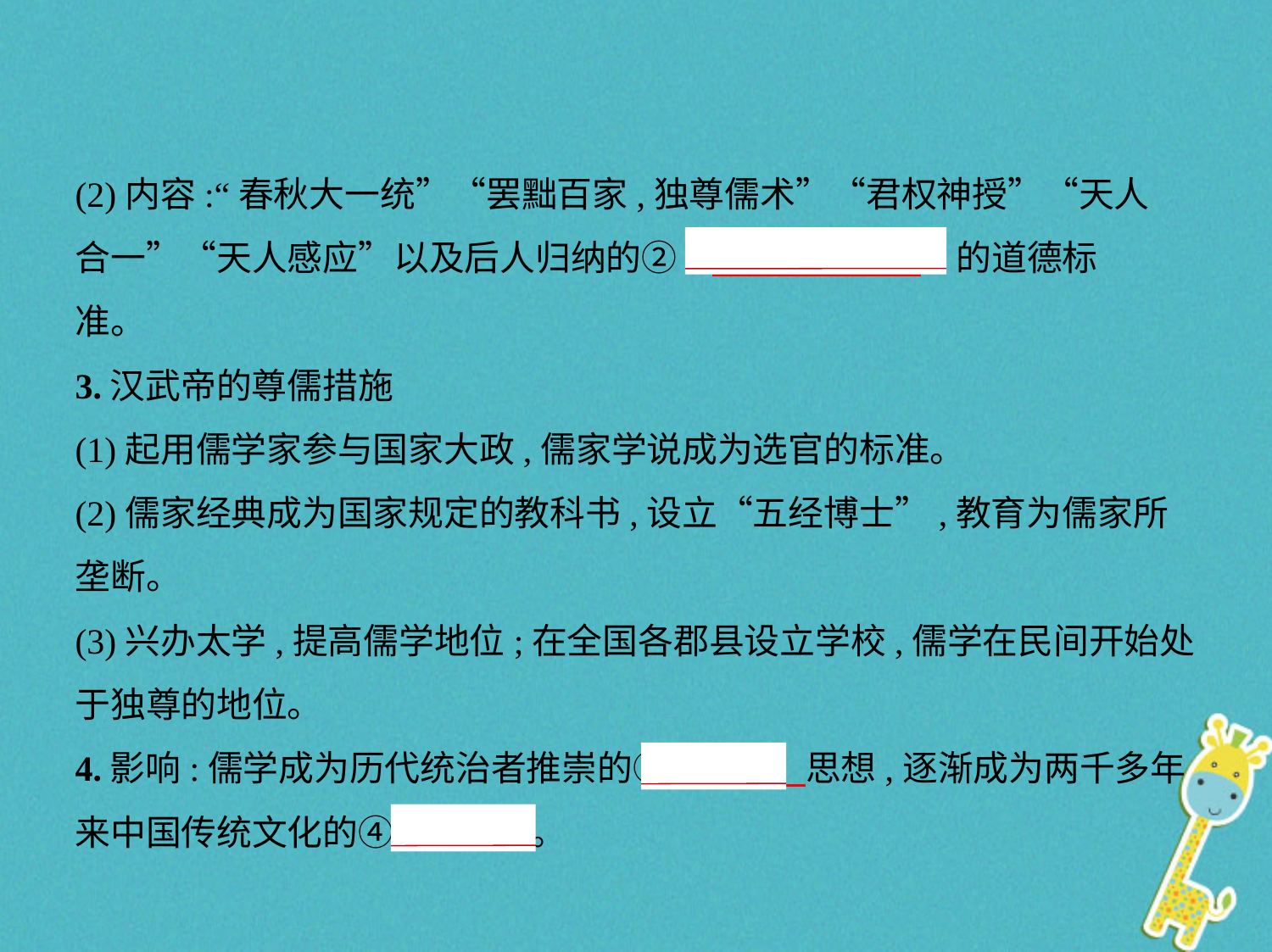

(2)内容:“春秋大一统”“罢黜百家,独尊儒术”“君权神授”“天人
合一”“天人感应”以及后人归纳的②“　三纲五常    ”的道德标
准。
3.汉武帝的尊儒措施
(1)起用儒学家参与国家大政,儒家学说成为选官的标准。
(2)儒家经典成为国家规定的教科书,设立“五经博士”,教育为儒家所
垄断。
(3)兴办太学,提高儒学地位;在全国各郡县设立学校,儒学在民间开始处
于独尊的地位。
4.影响:儒学成为历代统治者推崇的③　正统    思想,逐渐成为两千多年
来中国传统文化的④　主流    。